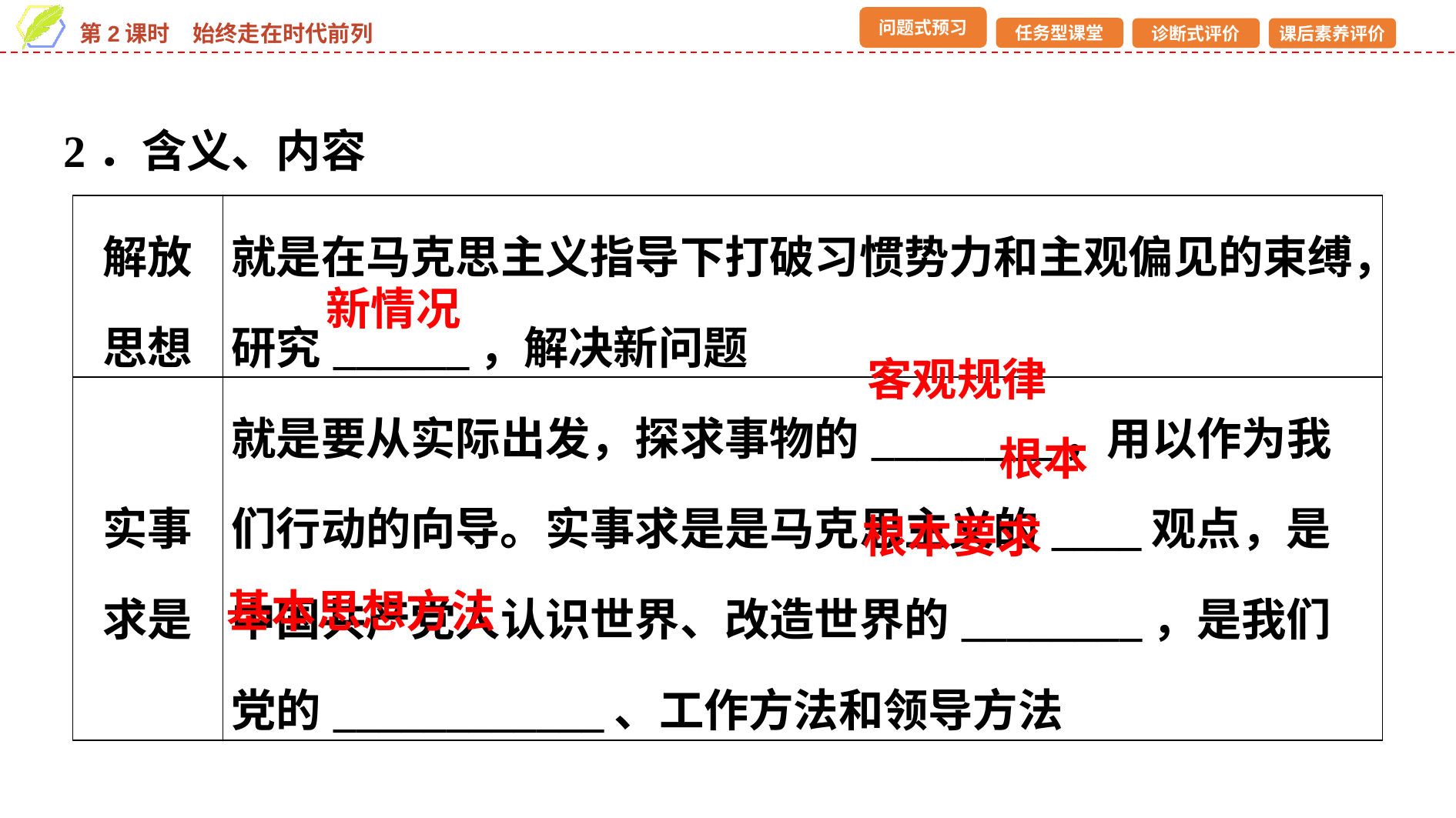

2．含义、内容
| 解放思想 | 就是在马克思主义指导下打破习惯势力和主观偏见的束缚，研究\_\_\_\_\_\_，解决新问题 |
| --- | --- |
| 实事求是 | 就是要从实际出发，探求事物的\_\_\_\_\_\_\_\_，用以作为我们行动的向导。实事求是是马克思主义的\_\_\_\_观点，是中国共产党人认识世界、改造世界的\_\_\_\_\_\_\_\_，是我们党的\_\_\_\_\_\_\_\_\_\_\_\_、工作方法和领导方法 |
新情况
客观规律
根本
根本要求
基本思想方法